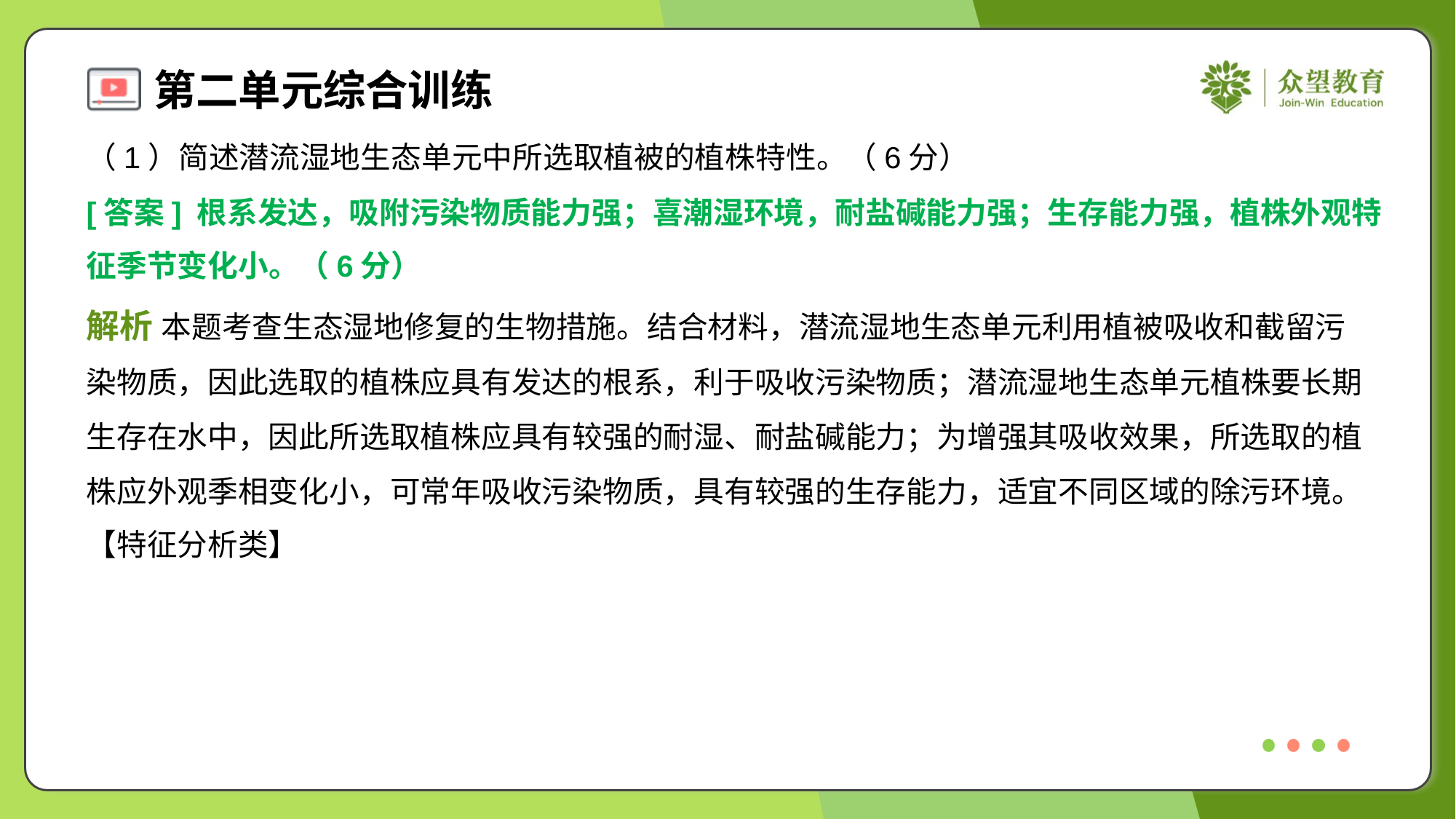

（1）简述潜流湿地生态单元中所选取植被的植株特性。（6分）
[答案] 根系发达，吸附污染物质能力强；喜潮湿环境，耐盐碱能力强；生存能力强，植株外观特
征季节变化小。（6分）
解析 本题考查生态湿地修复的生物措施。结合材料，潜流湿地生态单元利用植被吸收和截留污
染物质，因此选取的植株应具有发达的根系，利于吸收污染物质；潜流湿地生态单元植株要长期
生存在水中，因此所选取植株应具有较强的耐湿、耐盐碱能力；为增强其吸收效果，所选取的植
株应外观季相变化小，可常年吸收污染物质，具有较强的生存能力，适宜不同区域的除污环境。
【特征分析类】